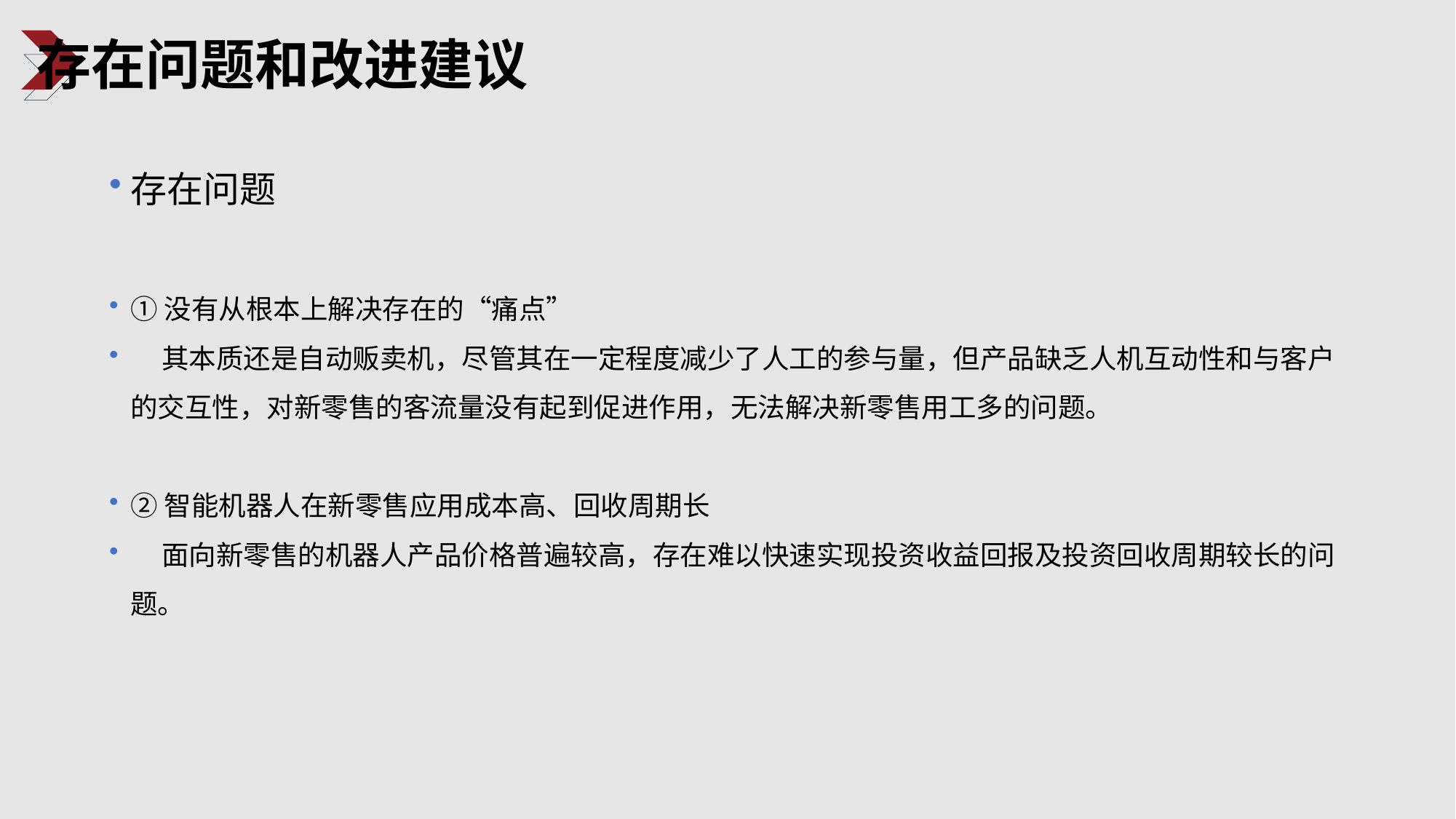

存在问题和改进建议
存在问题

①没有从根本上解决存在的“痛点”
    其本质还是自动贩卖机，尽管其在一定程度减少了人工的参与量，但产品缺乏人机互动性和与客户的交互性，对新零售的客流量没有起到促进作用，无法解决新零售用工多的问题。

②智能机器人在新零售应用成本高、回收周期长
    面向新零售的机器人产品价格普遍较高，存在难以快速实现投资收益回报及投资回收周期较长的问题。